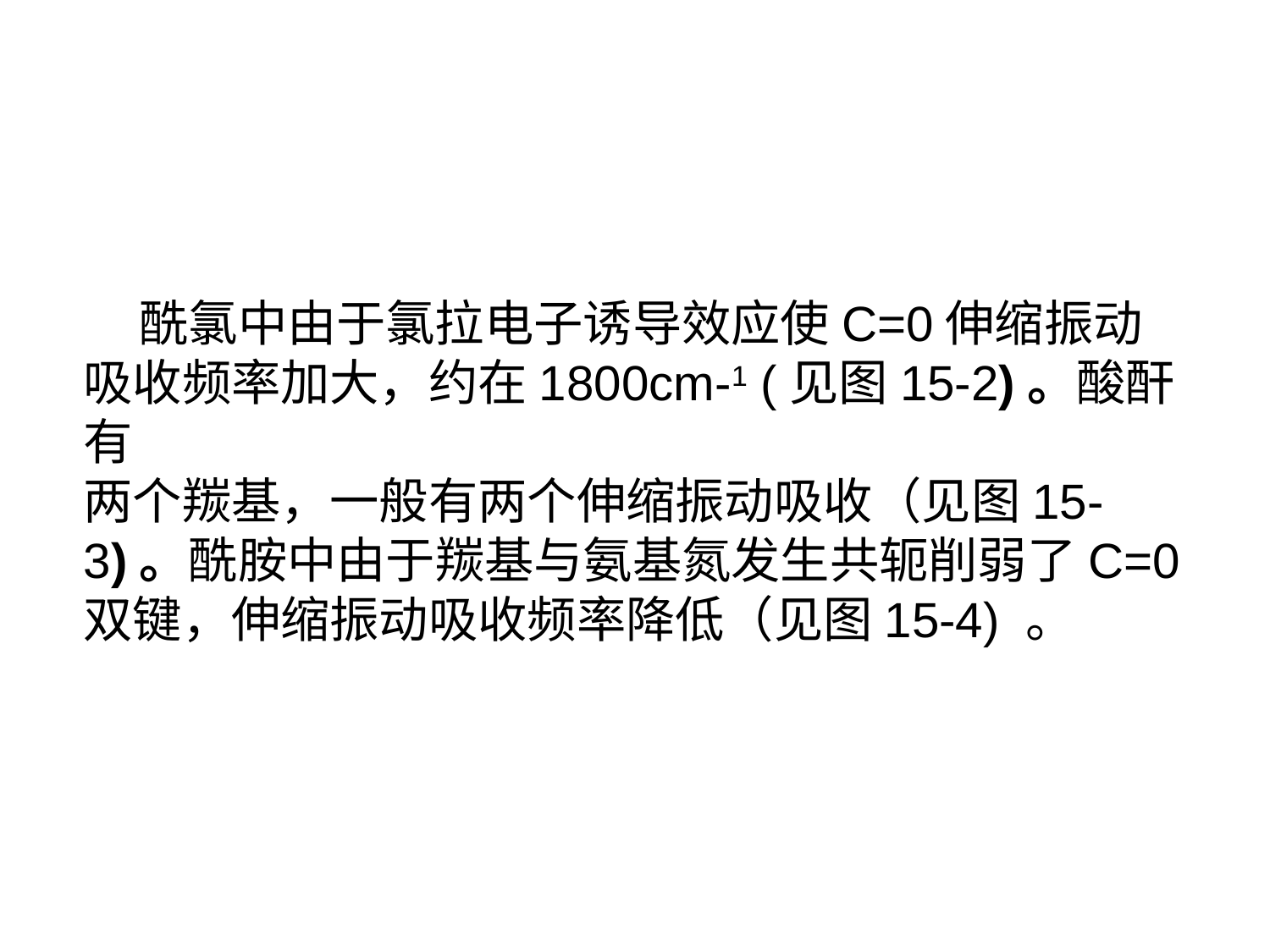

酰氯中由于氯拉电子诱导效应使C=0伸缩振动吸收频率加大，约在1800cm-1 (见图15-2)。酸酐有
两个羰基，一般有两个伸缩振动吸收（见图15-3)。酰胺中由于羰基与氨基氮发生共轭削弱了C=0双键，伸缩振动吸收频率降低（见图15-4) 。